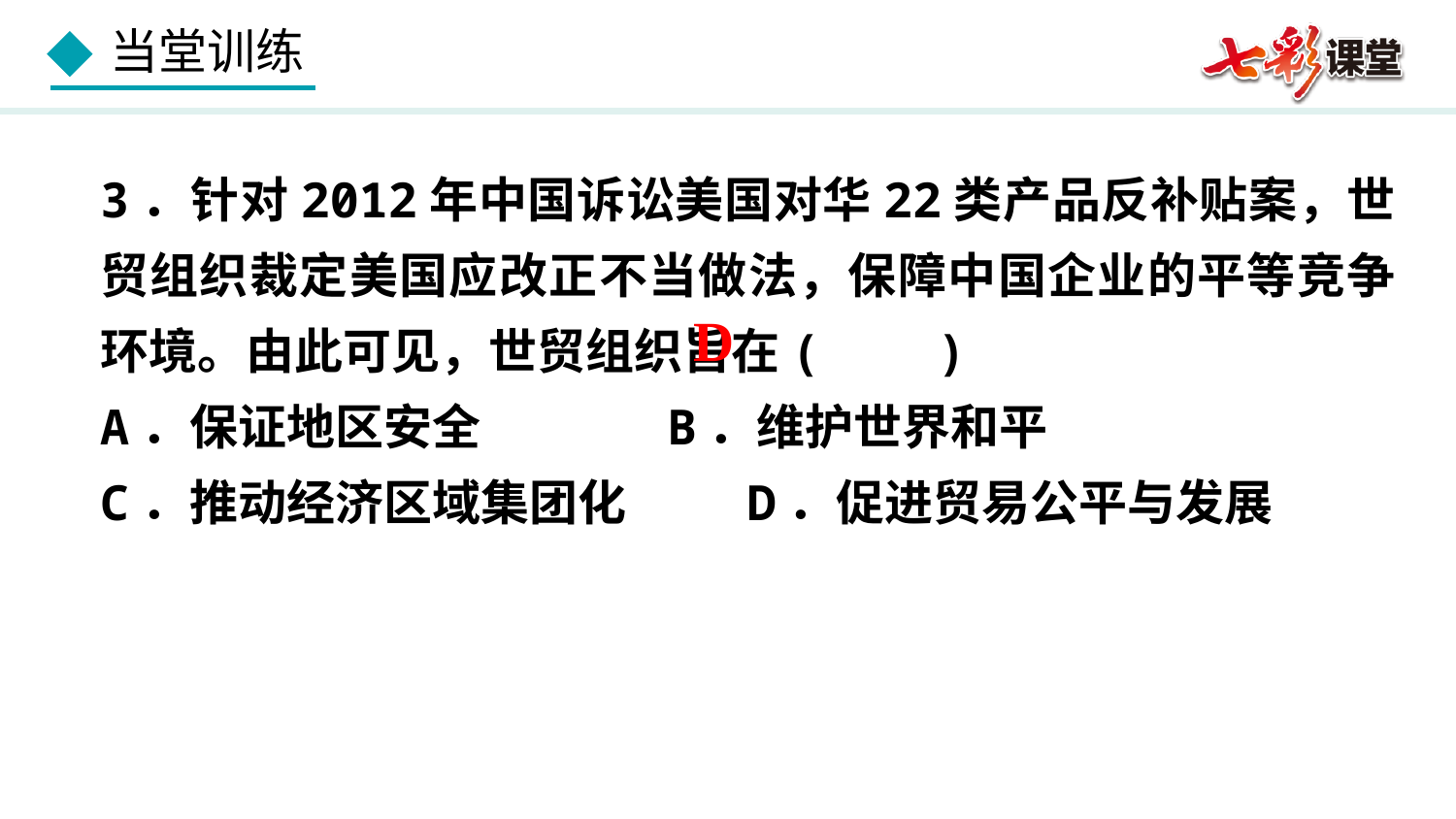

3．针对2012年中国诉讼美国对华22类产品反补贴案，世贸组织裁定美国应改正不当做法，保障中国企业的平等竞争环境。由此可见，世贸组织旨在(    )
A．保证地区安全                B．维护世界和平
C．推动经济区域集团化          D．促进贸易公平与发展
D